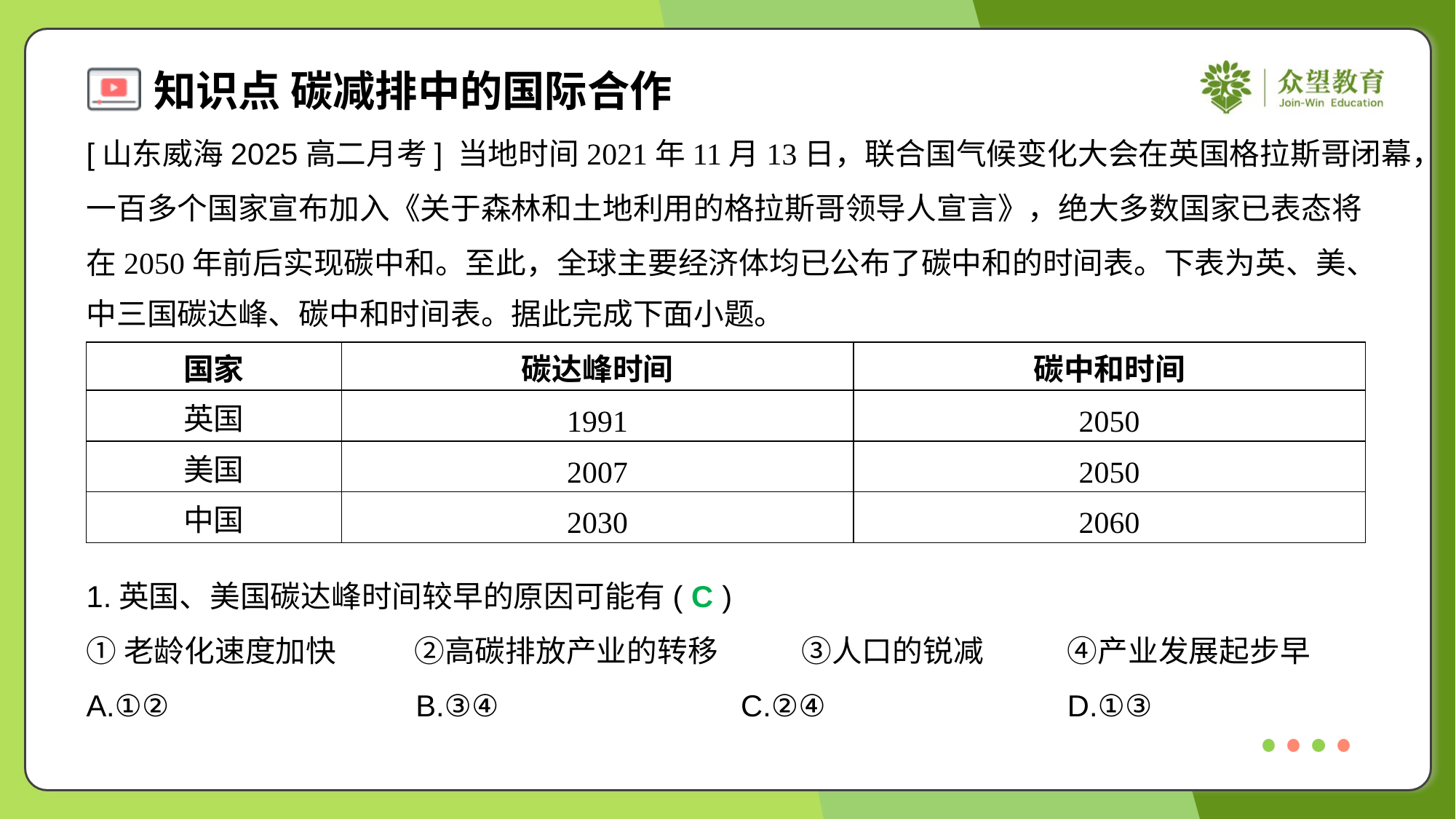

[山东威海2025高二月考] 当地时间2021年11月13日，联合国气候变化大会在英国格拉斯哥闭幕，
一百多个国家宣布加入《关于森林和土地利用的格拉斯哥领导人宣言》，绝大多数国家已表态将
在2050年前后实现碳中和。至此，全球主要经济体均已公布了碳中和的时间表。下表为英、美、
中三国碳达峰、碳中和时间表。据此完成下面小题。
| 国家 | 碳达峰时间 | 碳中和时间 |
| --- | --- | --- |
| 英国 | 1991 | 2050 |
| 美国 | 2007 | 2050 |
| 中国 | 2030 | 2060 |
1.英国、美国碳达峰时间较早的原因可能有(     )
C
①老龄化速度加快	②高碳排放产业的转移	③人口的锐减	④产业发展起步早
A.①②	B.③④	C.②④	D.①③